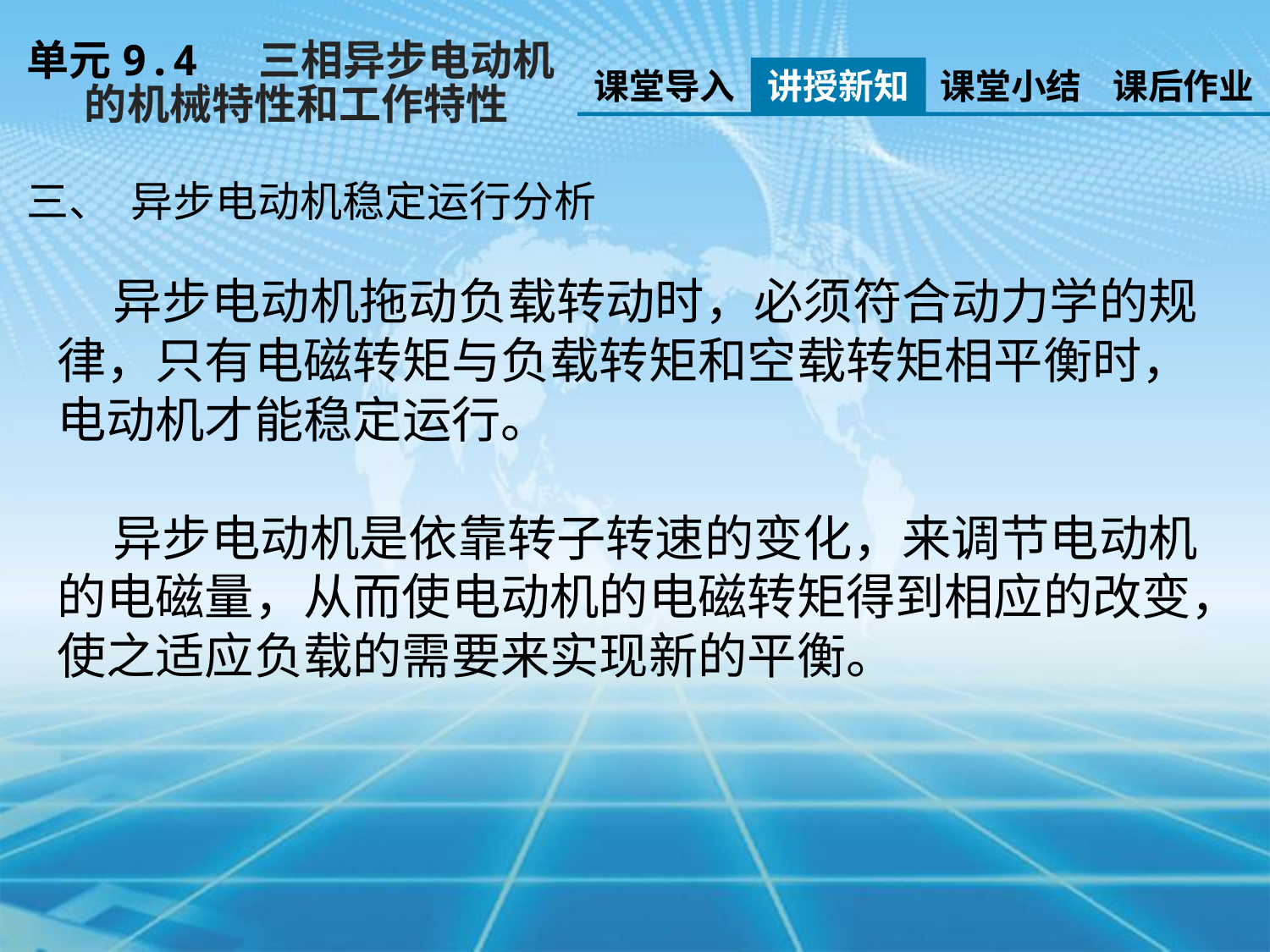

单元9.4  三相异步电动机
     的机械特性和工作特性
课堂导入
讲授新知
课堂小结
课后作业
三、  异步电动机稳定运行分析

    异步电动机拖动负载转动时，必须符合动力学的规律，只有电磁转矩与负载转矩和空载转矩相平衡时，电动机才能稳定运行。

    异步电动机是依靠转子转速的变化，来调节电动机的电磁量，从而使电动机的电磁转矩得到相应的改变，使之适应负载的需要来实现新的平衡。